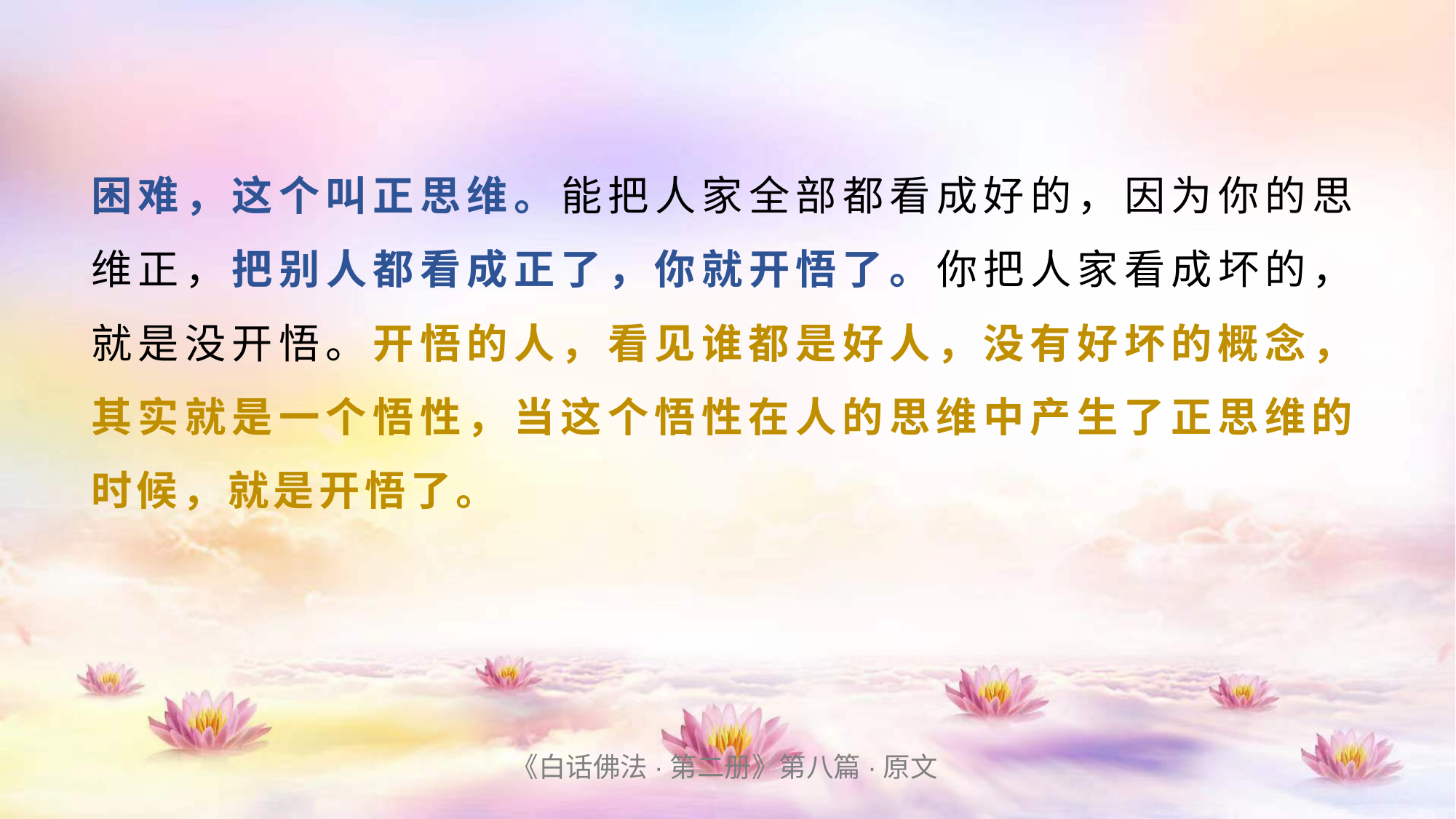

# 困难，这个叫正思维。能把人家全部都看成好的，因为你的思维正，把别人都看成正了，你就开悟了。你把人家看成坏的，就是没开悟。开悟的人，看见谁都是好人，没有好坏的概念，其实就是一个悟性，当这个悟性在人的思维中产生了正思维的时候，就是开悟了。
《白话佛法·第二册》第八篇·原文